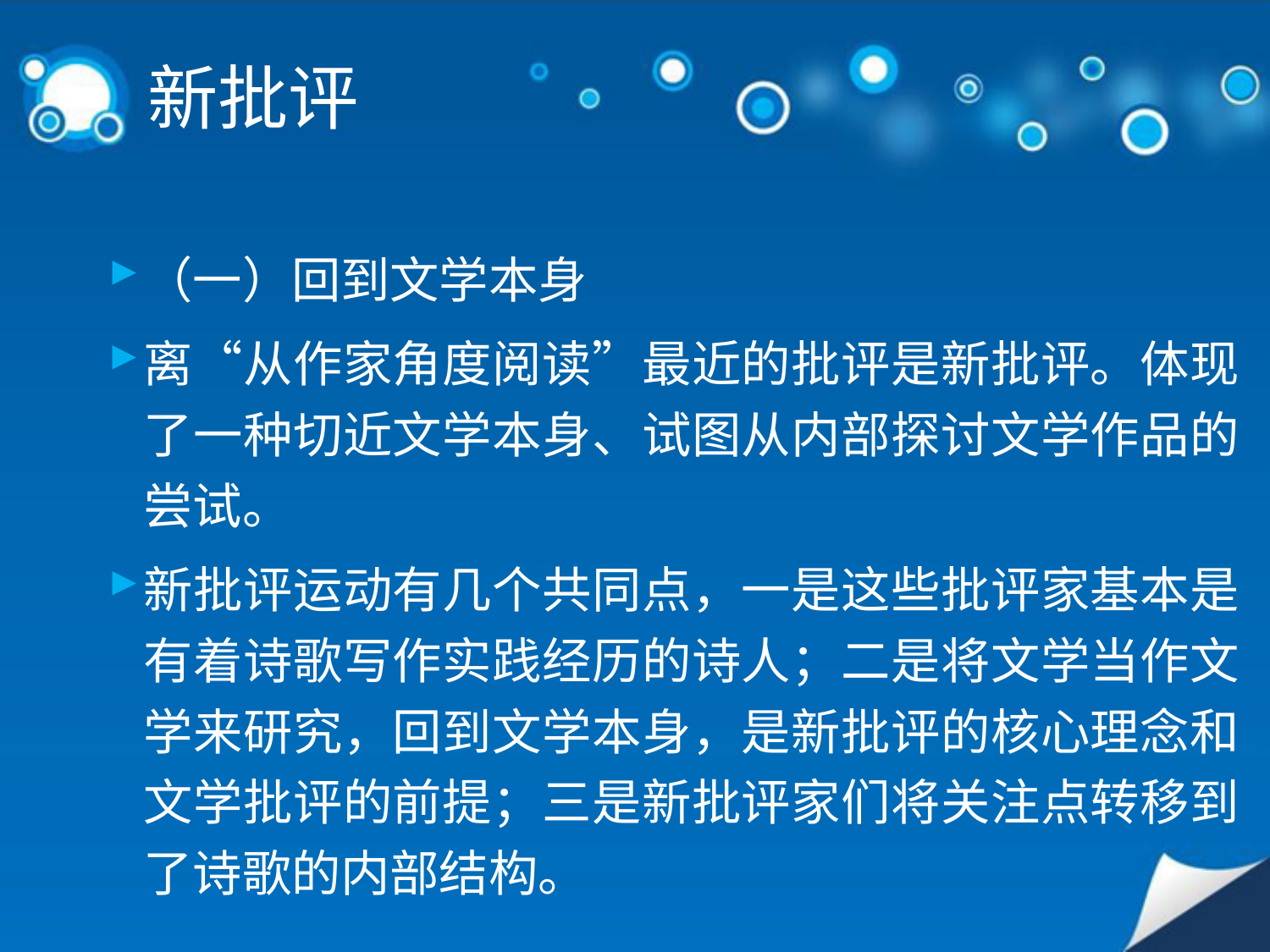

# 新批评

（一）回到文学本身
离“从作家角度阅读”最近的批评是新批评。体现了一种切近文学本身、试图从内部探讨文学作品的尝试。
新批评运动有几个共同点，一是这些批评家基本是有着诗歌写作实践经历的诗人；二是将文学当作文学来研究，回到文学本身，是新批评的核心理念和文学批评的前提；三是新批评家们将关注点转移到了诗歌的内部结构。